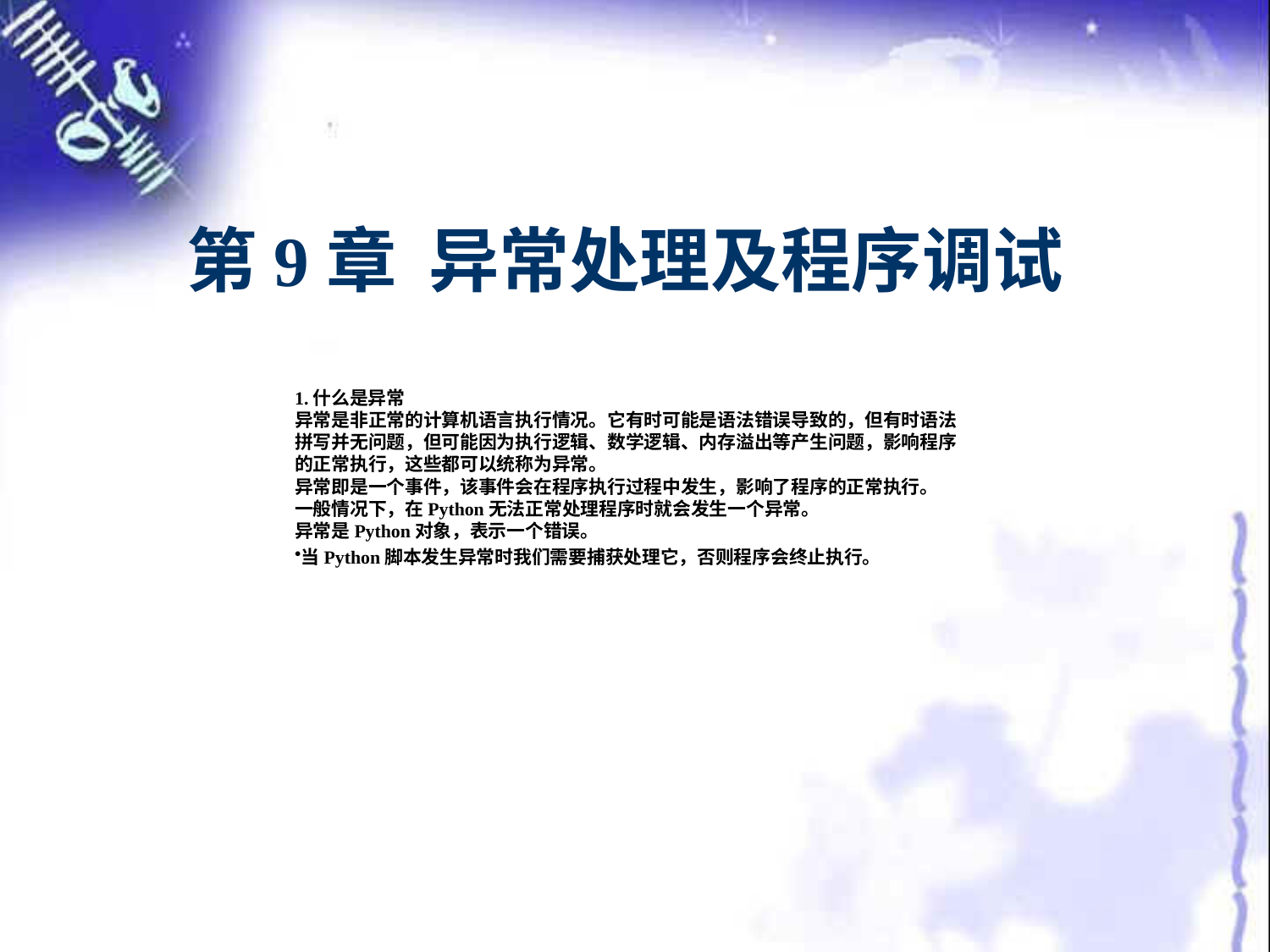

# 第9章  异常处理及程序调试
1.什么是异常异常是非正常的计算机语言执行情况。它有时可能是语法错误导致的，但有时语法拼写并无问题，但可能因为执行逻辑、数学逻辑、内存溢出等产生问题，影响程序的正常执行，这些都可以统称为异常。异常即是一个事件，该事件会在程序执行过程中发生，影响了程序的正常执行。一般情况下，在Python无法正常处理程序时就会发生一个异常。异常是Python对象，表示一个错误。当Python脚本发生异常时我们需要捕获处理它，否则程序会终止执行。